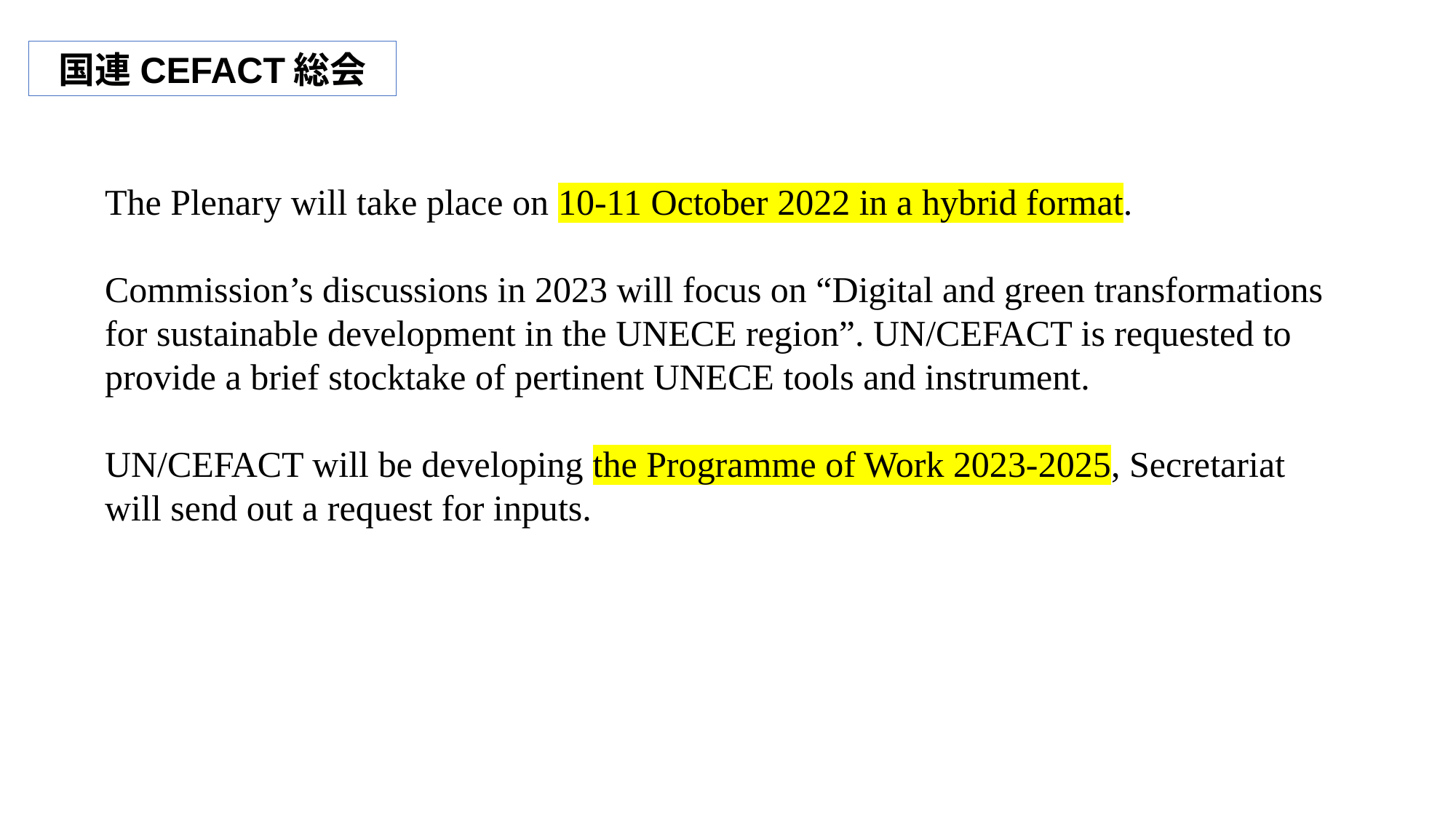

国連CEFACT総会
The Plenary will take place on 10-11 October 2022 in a hybrid format.

Commission’s discussions in 2023 will focus on “Digital and green transformations for sustainable development in the UNECE region”. UN/CEFACT is requested to provide a brief stocktake of pertinent UNECE tools and instrument.

UN/CEFACT will be developing the Programme of Work 2023-2025, Secretariat will send out a request for inputs.